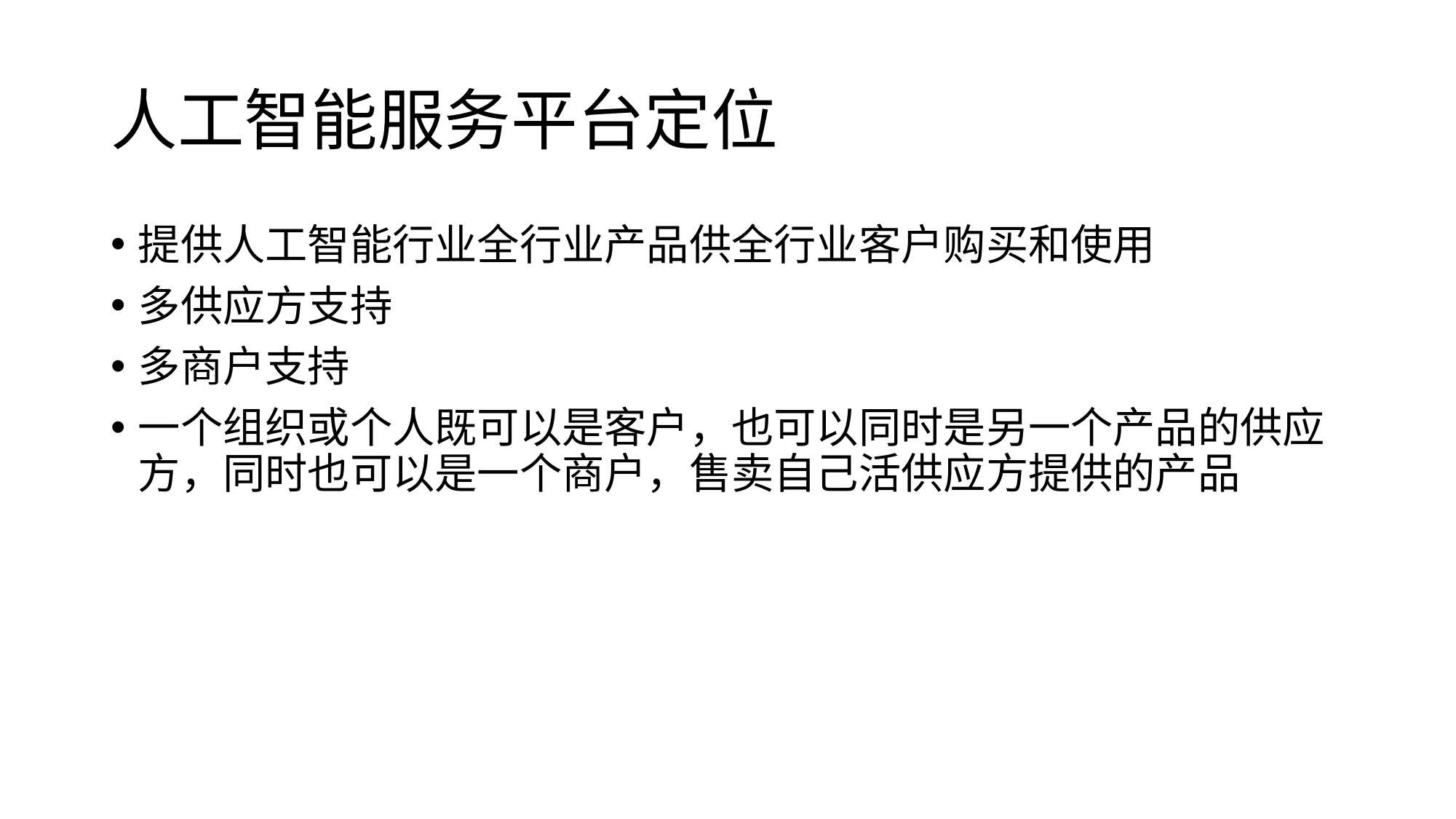

# 人工智能服务平台定位
提供人工智能行业全行业产品供全行业客户购买和使用
多供应方支持
多商户支持
一个组织或个人既可以是客户，也可以同时是另一个产品的供应方，同时也可以是一个商户，售卖自己活供应方提供的产品